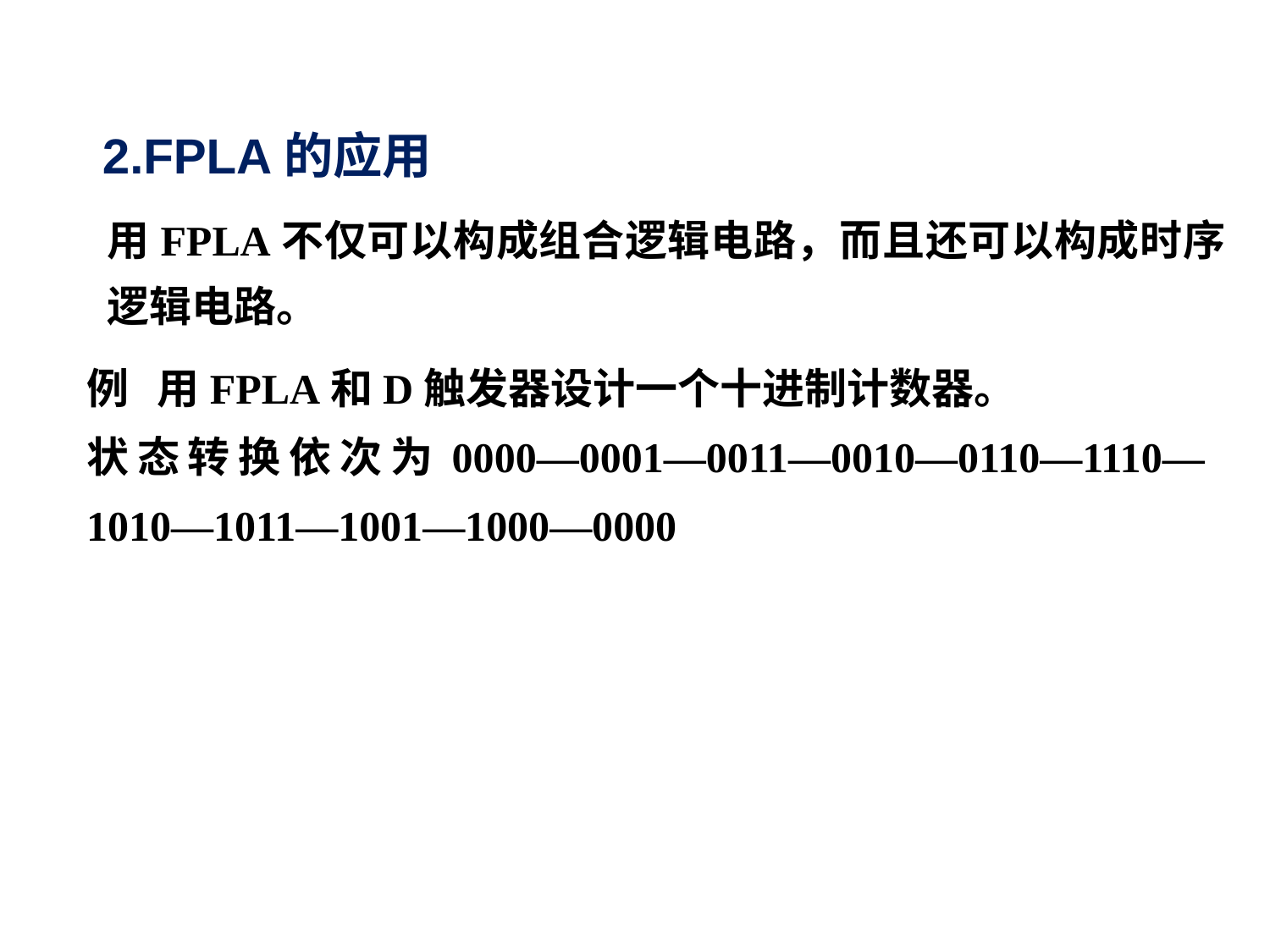

2.FPLA的应用
用FPLA不仅可以构成组合逻辑电路，而且还可以构成时序逻辑电路。
例   用FPLA和D触发器设计一个十进制计数器。
状态转换依次为0000—0001—0011—0010—0110—1110—1010—1011—1001—1000—0000